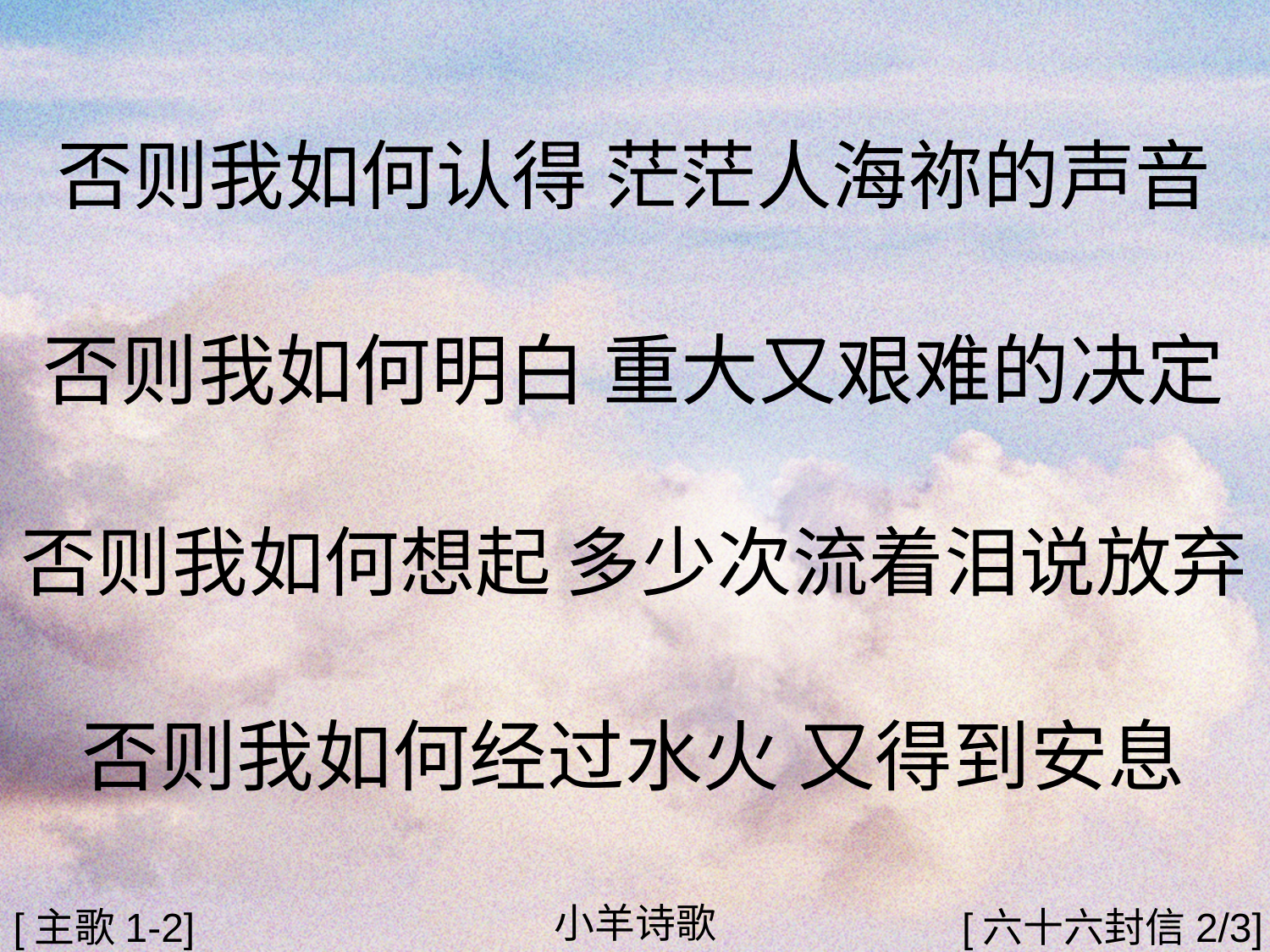

否则我如何认得 茫茫人海祢的声音
否则我如何明白 重大又艰难的决定
否则我如何想起 多少次流着泪说放弃
否则我如何经过水火 又得到安息

#

小羊诗歌
[主歌1-2]
[六十六封信2/3]